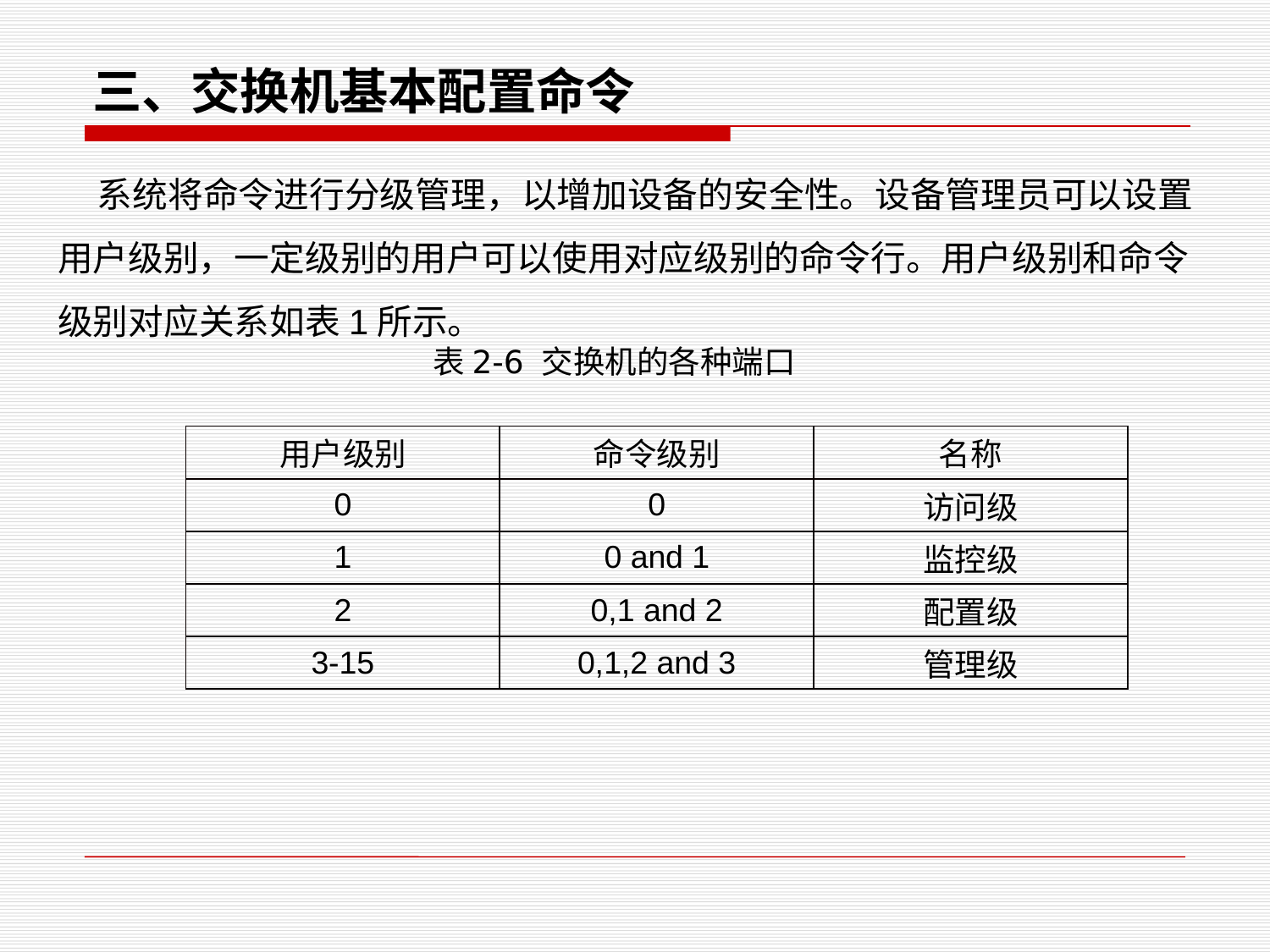

三、交换机基本配置命令
    系统将命令进行分级管理，以增加设备的安全性。设备管理员可以设置用户级别，一定级别的用户可以使用对应级别的命令行。用户级别和命令级别对应关系如表1所示。
表2-6 交换机的各种端口
| 用户级别 | 命令级别 | 名称 |
| --- | --- | --- |
| 0 | 0 | 访问级 |
| 1 | 0 and 1 | 监控级 |
| 2 | 0,1 and 2 | 配置级 |
| 3-15 | 0,1,2 and 3 | 管理级 |
64